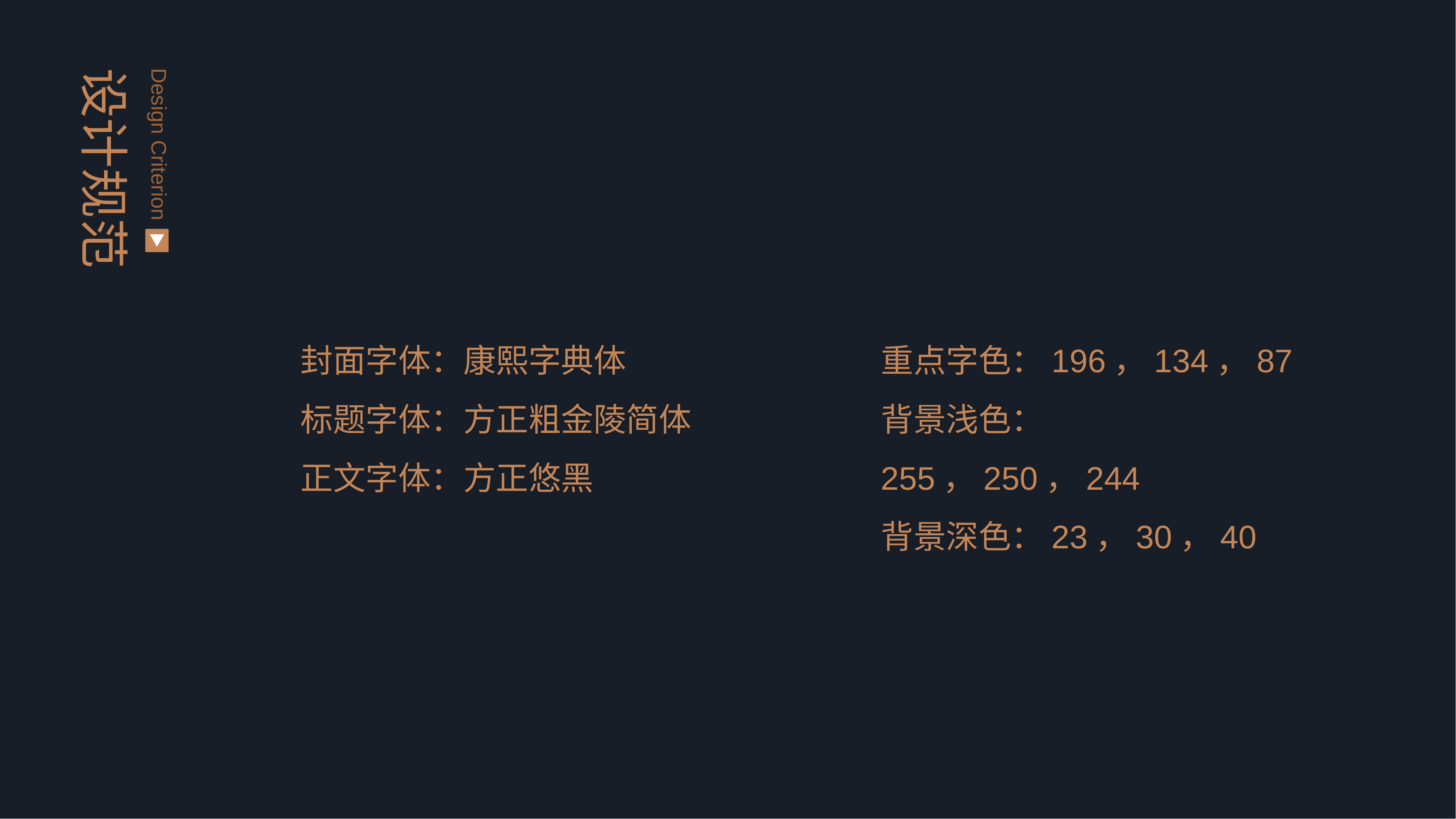

设计规范
Design Criterion

封面字体：康熙字典体
标题字体：方正粗金陵简体
正文字体：方正悠黑
重点字色：196，134，87
背景浅色：255，250，244
背景深色：23，30，40